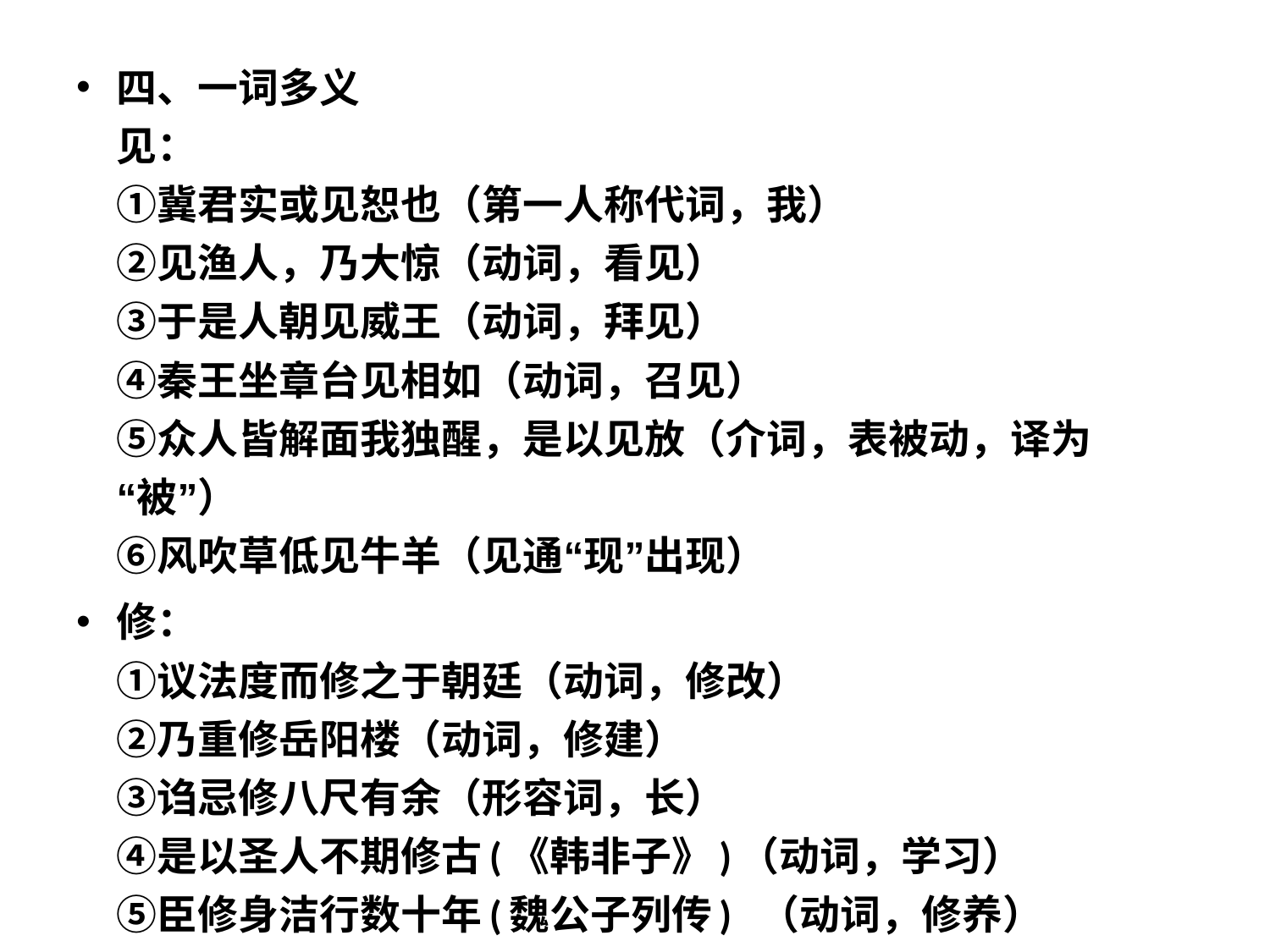

#
四、一词多义
见：
①冀君实或见恕也（第一人称代词，我）
②见渔人，乃大惊（动词，看见）
③于是人朝见威王（动词，拜见）
④秦王坐章台见相如（动词，召见）
⑤众人皆解面我独醒，是以见放（介词，表被动，译为“被”）
⑥风吹草低见牛羊（见通“现”出现）
修：
①议法度而修之于朝廷（动词，修改）
②乃重修岳阳楼（动词，修建）
③诌忌修八尺有余（形容词，长） 
④是以圣人不期修古(《韩非子》)（动词，学习）
⑤臣修身洁行数十年(魏公子列传) （动词，修养）